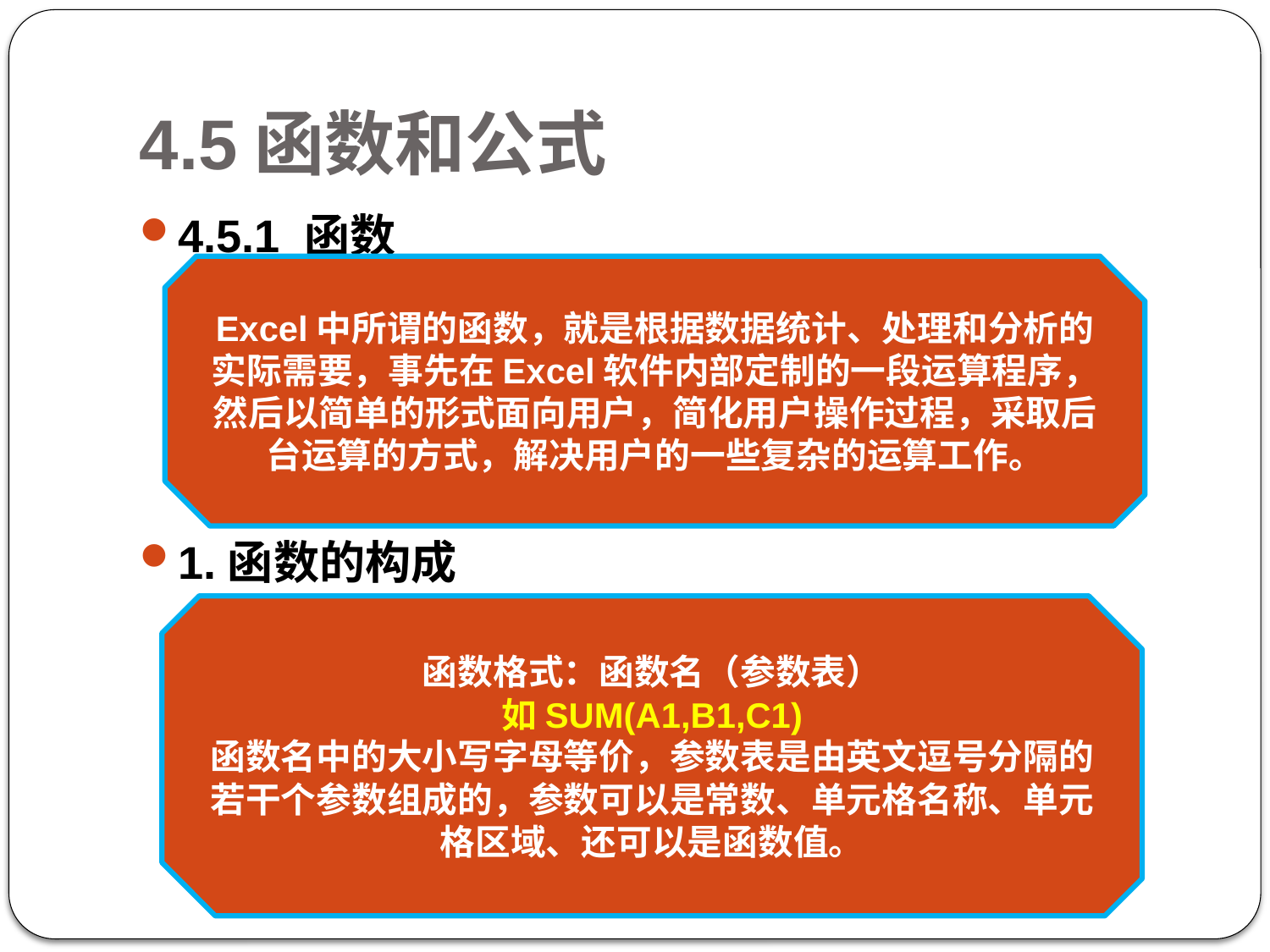

# 4.5函数和公式
4.5.1 函数

1.函数的构成

Excel中所谓的函数，就是根据数据统计、处理和分析的实际需要，事先在Excel软件内部定制的一段运算程序，然后以简单的形式面向用户，简化用户操作过程，采取后台运算的方式，解决用户的一些复杂的运算工作。
函数格式：函数名（参数表）
如SUM(A1,B1,C1)
函数名中的大小写字母等价，参数表是由英文逗号分隔的若干个参数组成的，参数可以是常数、单元格名称、单元格区域、还可以是函数值。